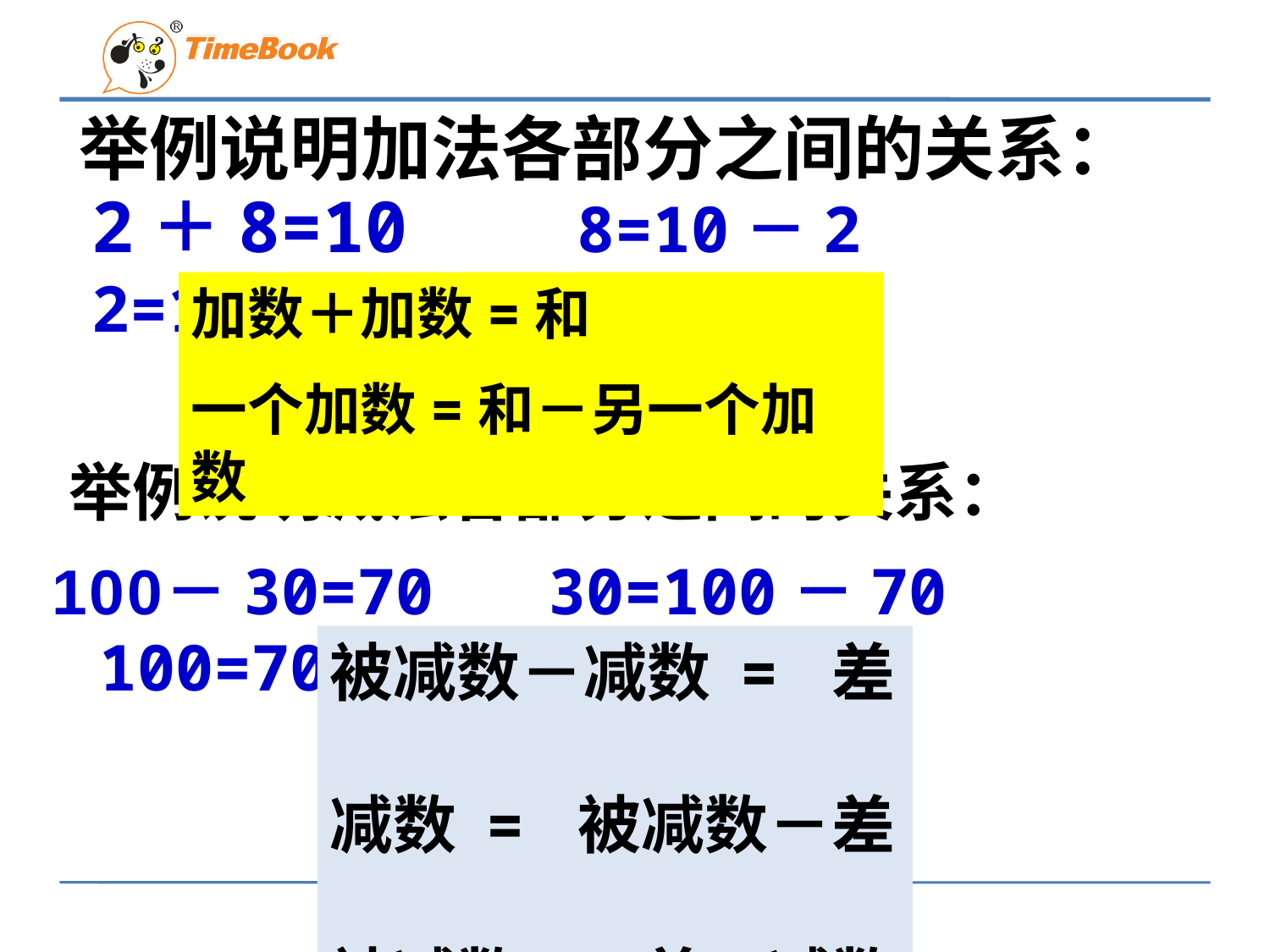

举例说明加法各部分之间的关系：
2＋8=10    8=10－2     　2=10－8
加数＋加数=和
一个加数=和－另一个加数
举例说明减法各部分之间的关系：
－30=70   30=100－70  100=70＋30
被减数－减数 = 差
减数 = 被减数－差
被减数 = 差＋减数